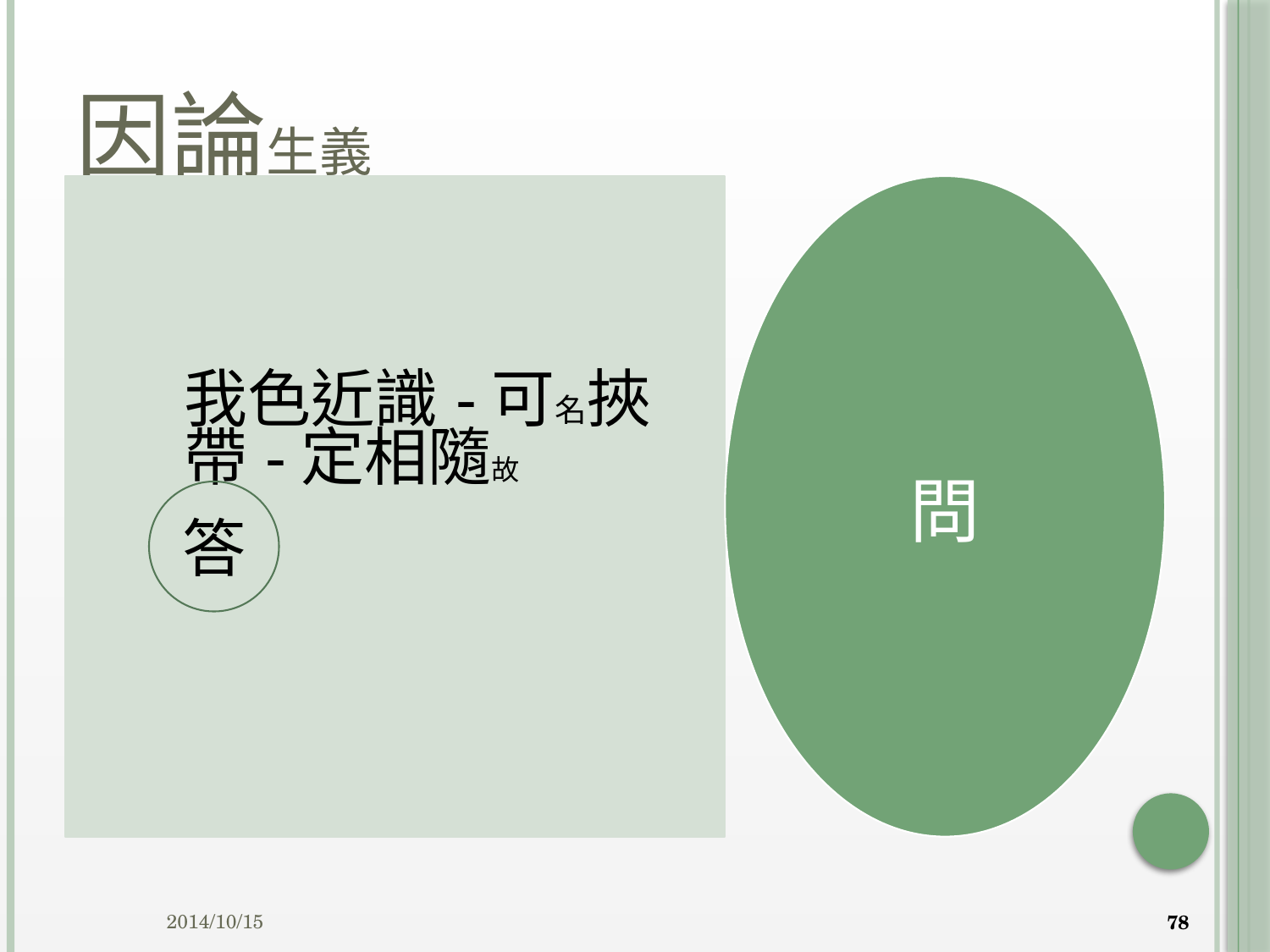

# 因論生義
問
我色近識-可名挾帶-定相隨故
答
2014/10/15
78